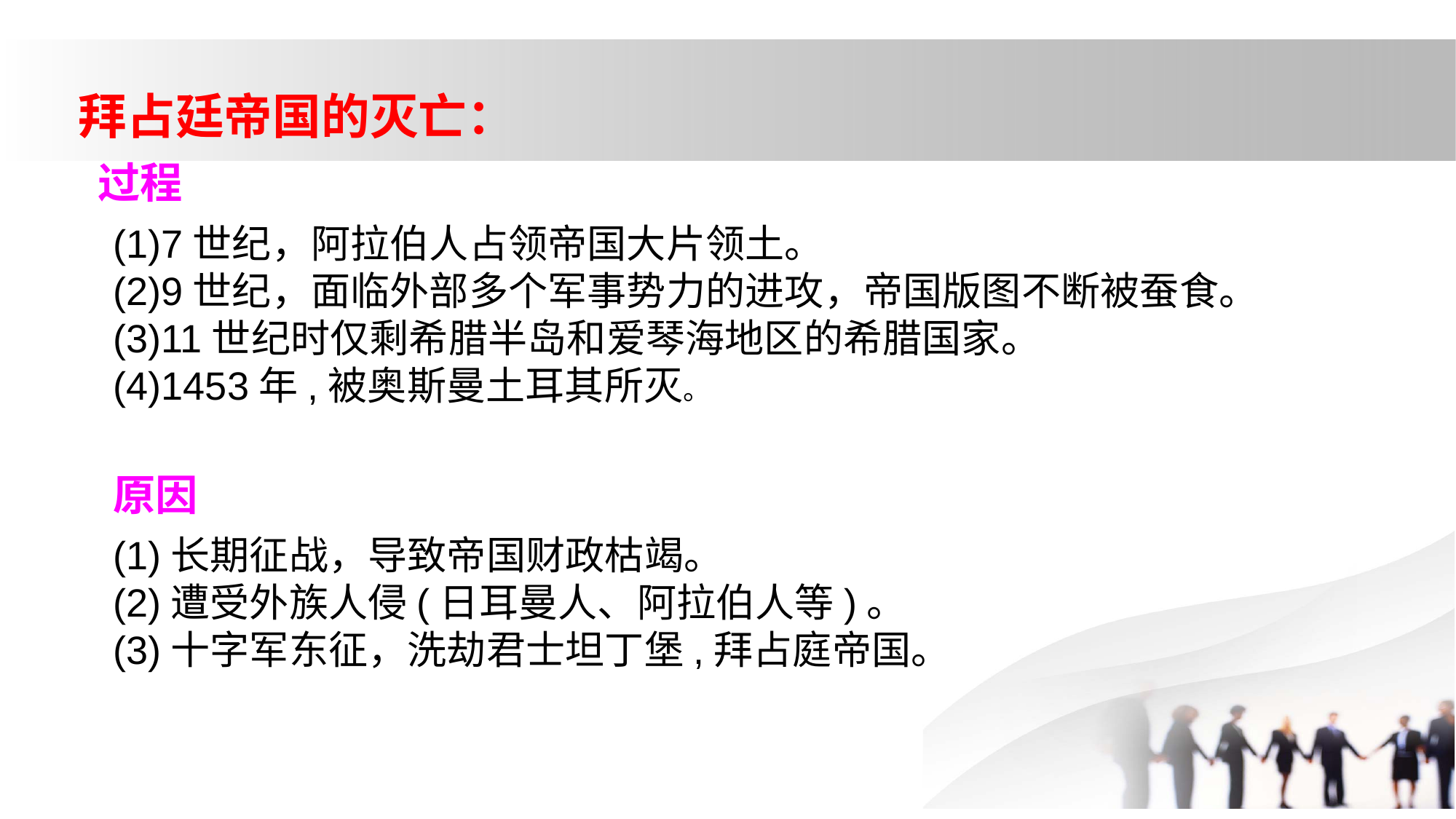

拜占廷帝国的灭亡：
过程
(1)7世纪，阿拉伯人占领帝国大片领土。
(2)9世纪，面临外部多个军事势力的进攻，帝国版图不断被蚕食。
(3)11世纪时仅剩希腊半岛和爱琴海地区的希腊国家。
(4)1453年,被奥斯曼土耳其所灭。
原因
(1)长期征战，导致帝国财政枯竭。
(2)遭受外族人侵(日耳曼人、阿拉伯人等)。
(3)十字军东征，洗劫君士坦丁堡,拜占庭帝国。